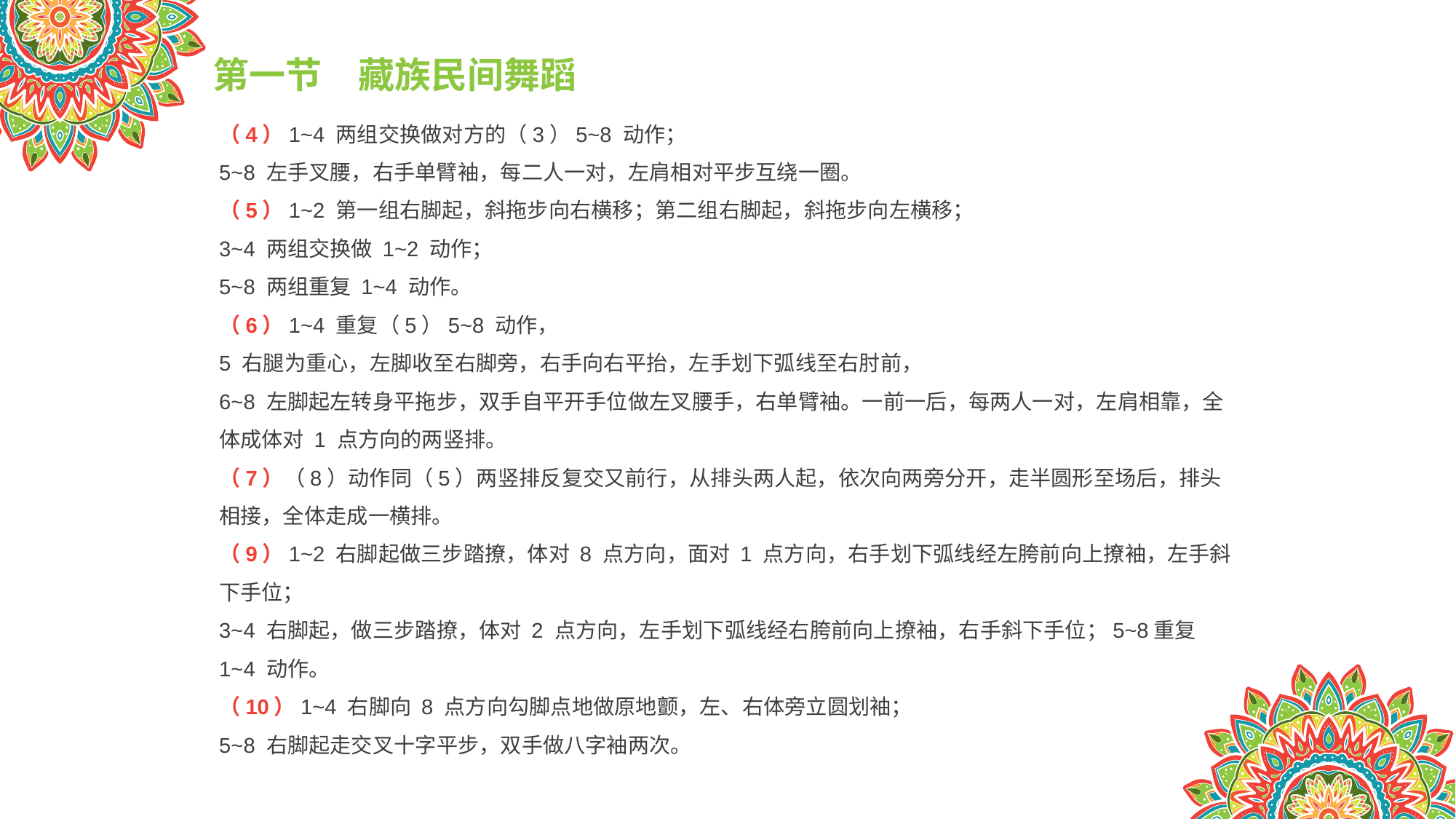

第一节　藏族民间舞蹈
（4）1~4 两组交换做对方的（3）5~8 动作；
5~8 左手叉腰，右手单臂袖，每二人一对，左肩相对平步互绕一圈。
（5）1~2 第一组右脚起，斜拖步向右横移；第二组右脚起，斜拖步向左横移；
3~4 两组交换做 1~2 动作；
5~8 两组重复 1~4 动作。
（6）1~4 重复（5）5~8 动作，
5 右腿为重心，左脚收至右脚旁，右手向右平抬，左手划下弧线至右肘前，
6~8 左脚起左转身平拖步，双手自平开手位做左叉腰手，右单臂袖。一前一后，每两人一对，左肩相靠，全体成体对 1 点方向的两竖排。
（7）（8）动作同（5）两竖排反复交又前行，从排头两人起，依次向两旁分开，走半圆形至场后，排头相接，全体走成一横排。
（9）1~2 右脚起做三步踏撩，体对 8 点方向，面对 1 点方向，右手划下弧线经左胯前向上撩袖，左手斜下手位；
3~4 右脚起，做三步踏撩，体对 2 点方向，左手划下弧线经右胯前向上撩袖，右手斜下手位；5~8重复 1~4 动作。
（10）1~4 右脚向 8 点方向勾脚点地做原地颤，左、右体旁立圆划袖；
5~8 右脚起走交叉十字平步，双手做八字袖两次。